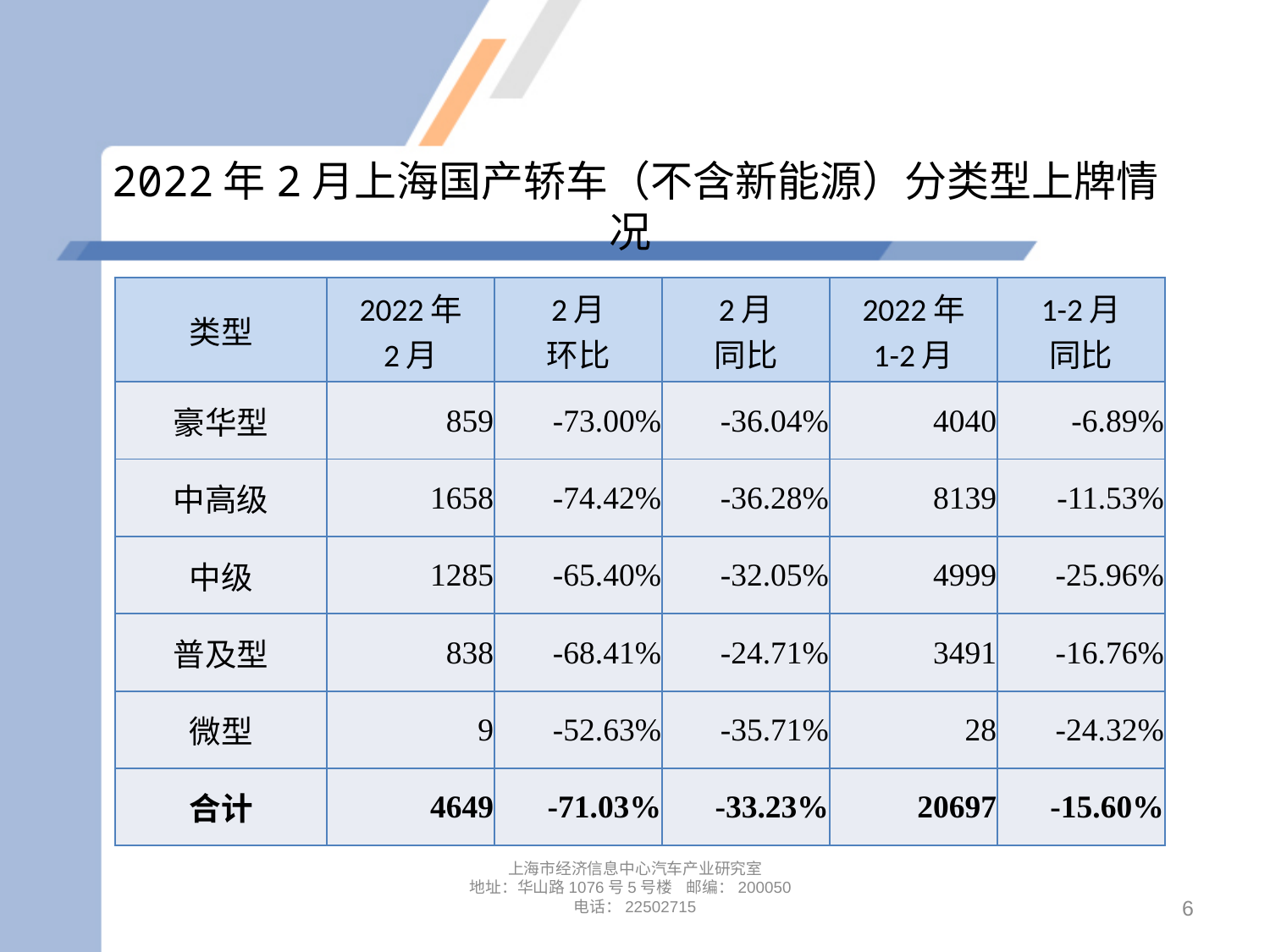

# 2022年2月上海国产轿车（不含新能源）分类型上牌情况
| 类型 | 2022年 2月 | 2月 环比 | 2月 同比 | 2022年 1-2月 | 1-2月 同比 |
| --- | --- | --- | --- | --- | --- |
| 豪华型 | 859 | -73.00% | -36.04% | 4040 | -6.89% |
| 中高级 | 1658 | -74.42% | -36.28% | 8139 | -11.53% |
| 中级 | 1285 | -65.40% | -32.05% | 4999 | -25.96% |
| 普及型 | 838 | -68.41% | -24.71% | 3491 | -16.76% |
| 微型 | 9 | -52.63% | -35.71% | 28 | -24.32% |
| 合计 | 4649 | -71.03% | -33.23% | 20697 | -15.60% |
上海市经济信息中心汽车产业研究室
地址：华山路1076号5号楼    邮编：200050
电话：22502715

6